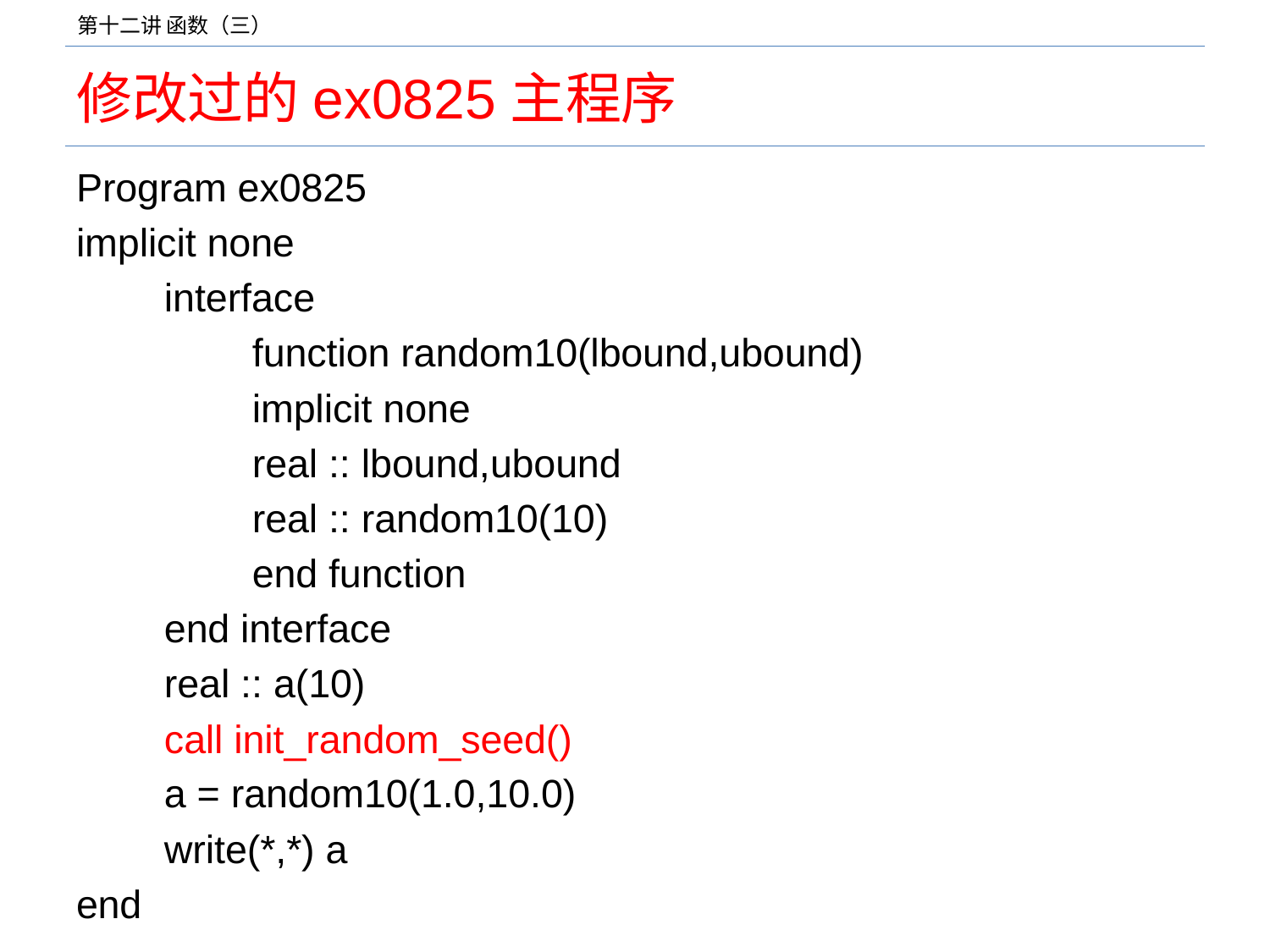

# 修改过的ex0825主程序
Program ex0825
implicit none
        interface
                function random10(lbound,ubound)
                implicit none
                real :: lbound,ubound
                real :: random10(10)
                end function
        end interface
        real :: a(10)
        call init_random_seed()
        a = random10(1.0,10.0)
        write(*,*) a
end